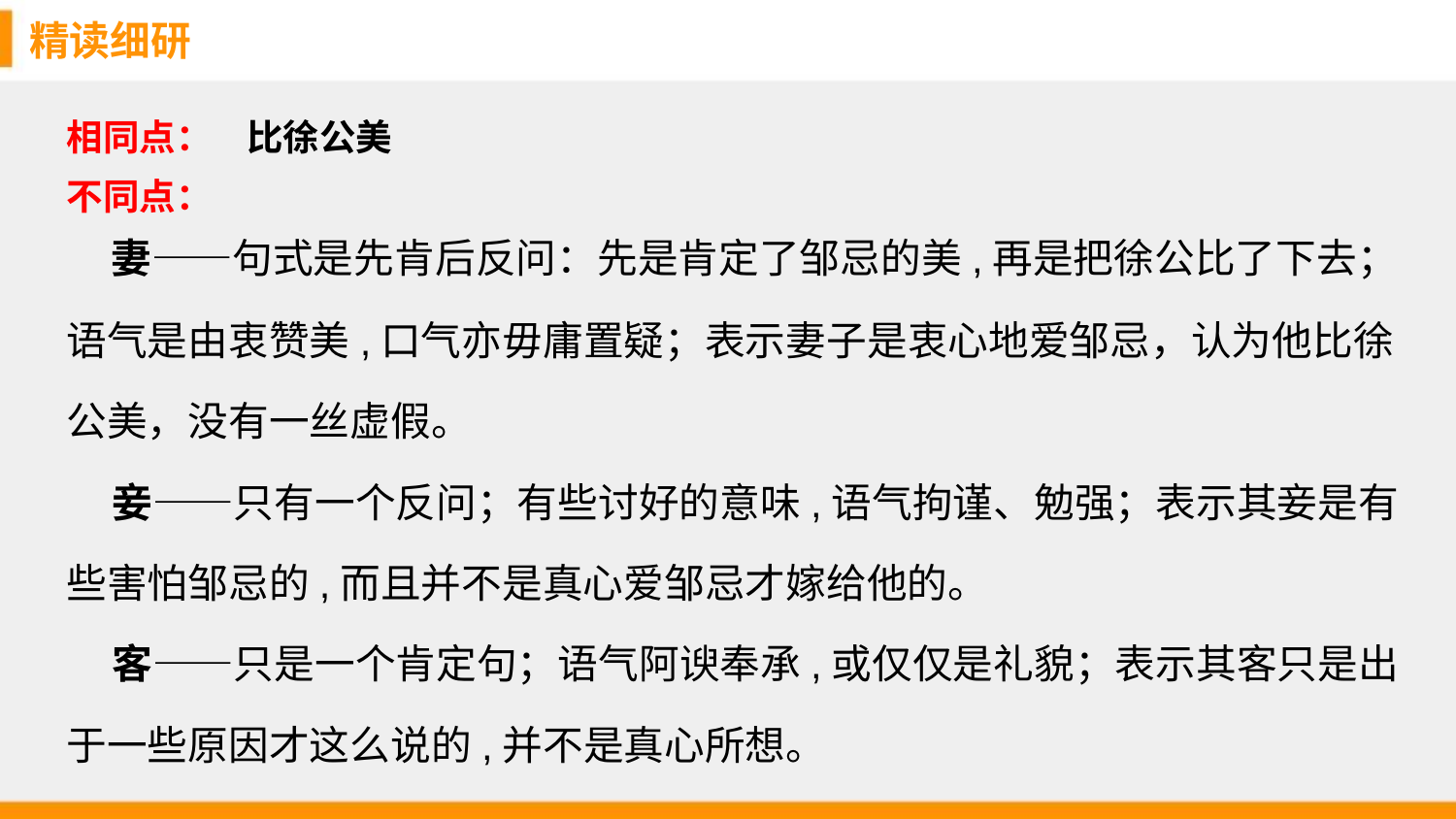

精读细研
相同点：
比徐公美
不同点：
   妻——句式是先肯后反问：先是肯定了邹忌的美,再是把徐公比了下去；语气是由衷赞美,口气亦毋庸置疑；表示妻子是衷心地爱邹忌，认为他比徐公美，没有一丝虚假。
    妾——只有一个反问；有些讨好的意味,语气拘谨、勉强；表示其妾是有些害怕邹忌的,而且并不是真心爱邹忌才嫁给他的。
    客——只是一个肯定句；语气阿谀奉承,或仅仅是礼貌；表示其客只是出于一些原因才这么说的,并不是真心所想。